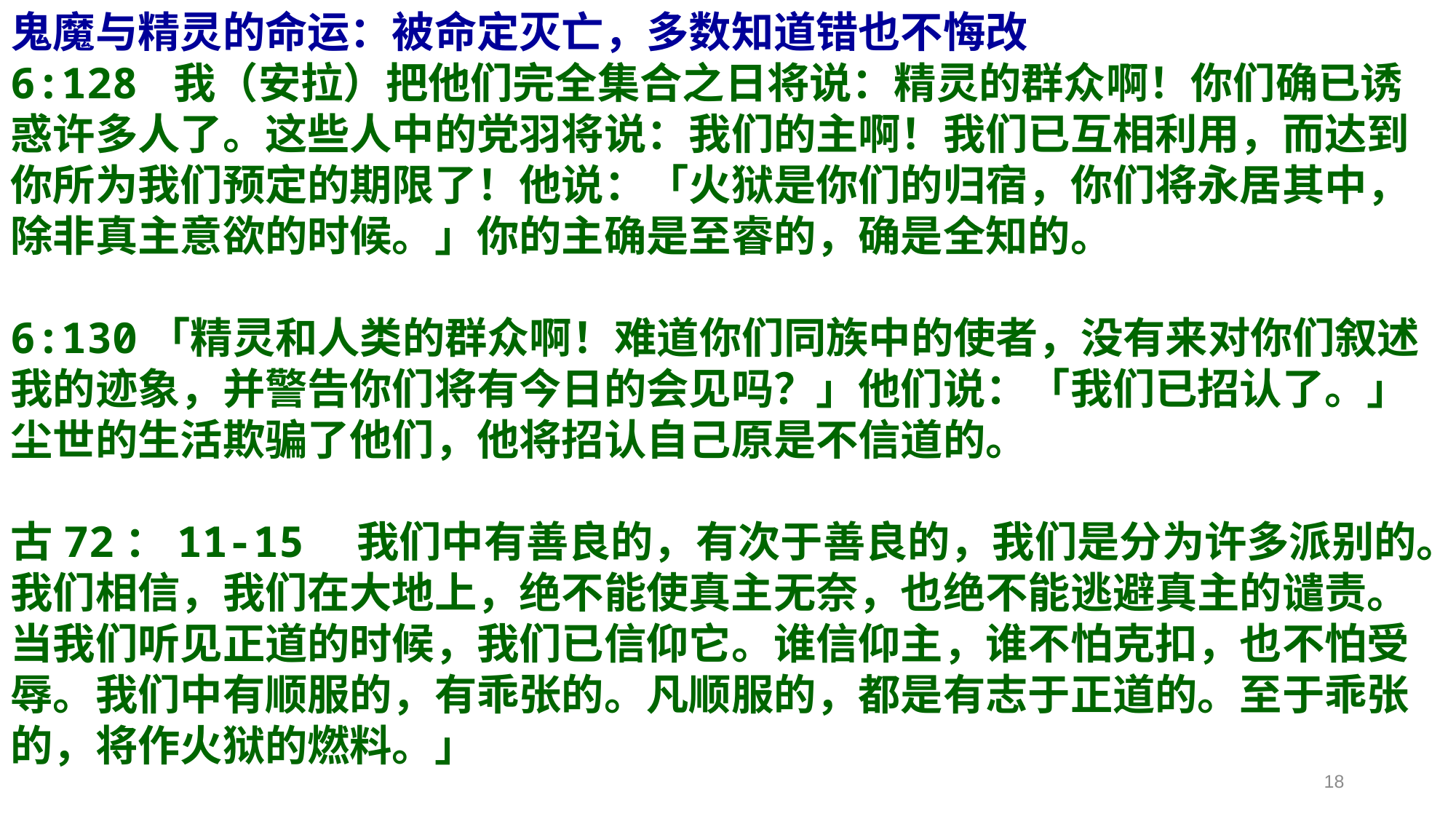

鬼魔与精灵的命运：被命定灭亡，多数知道错也不悔改
6:128 我（安拉）把他们完全集合之日将说：精灵的群众啊！你们确已诱惑许多人了。这些人中的党羽将说：我们的主啊！我们已互相利用，而达到你所为我们预定的期限了！他说：「火狱是你们的归宿，你们将永居其中，除非真主意欲的时候。」你的主确是至睿的，确是全知的。

6:130「精灵和人类的群众啊！难道你们同族中的使者，没有来对你们叙述我的迹象，并警告你们将有今日的会见吗？」他们说：「我们已招认了。」尘世的生活欺骗了他们，他将招认自己原是不信道的。

古72：11-15　我们中有善良的，有次于善良的，我们是分为许多派别的。我们相信，我们在大地上，绝不能使真主无奈，也绝不能逃避真主的谴责。当我们听见正道的时候，我们已信仰它。谁信仰主，谁不怕克扣，也不怕受辱。我们中有顺服的，有乖张的。凡顺服的，都是有志于正道的。至于乖张的，将作火狱的燃料。」
18